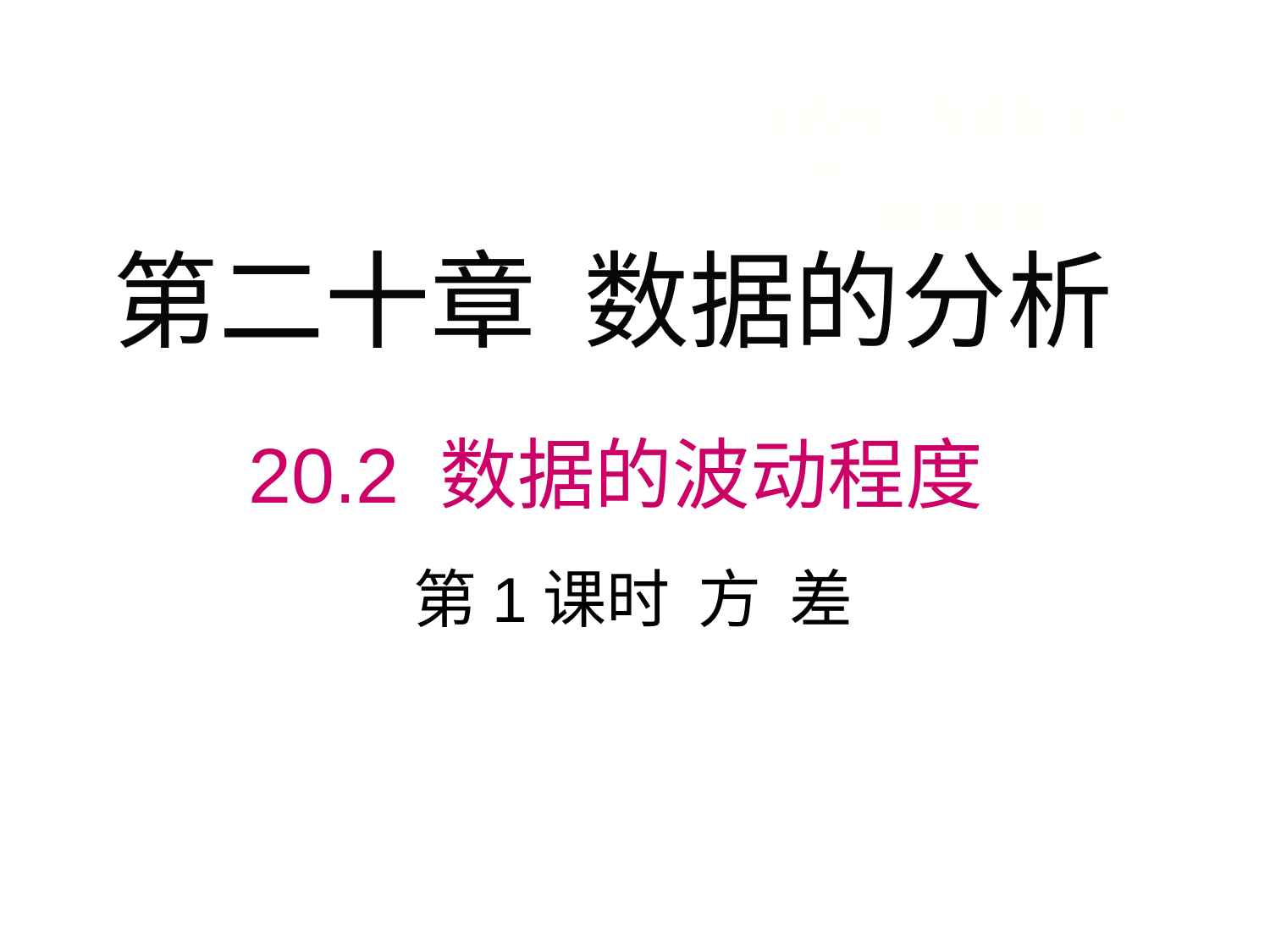

学练优八年级数学下（RJ）
            教学课件
第二十章  数据的分析
20.2 数据的波动程度
第1课时  方  差